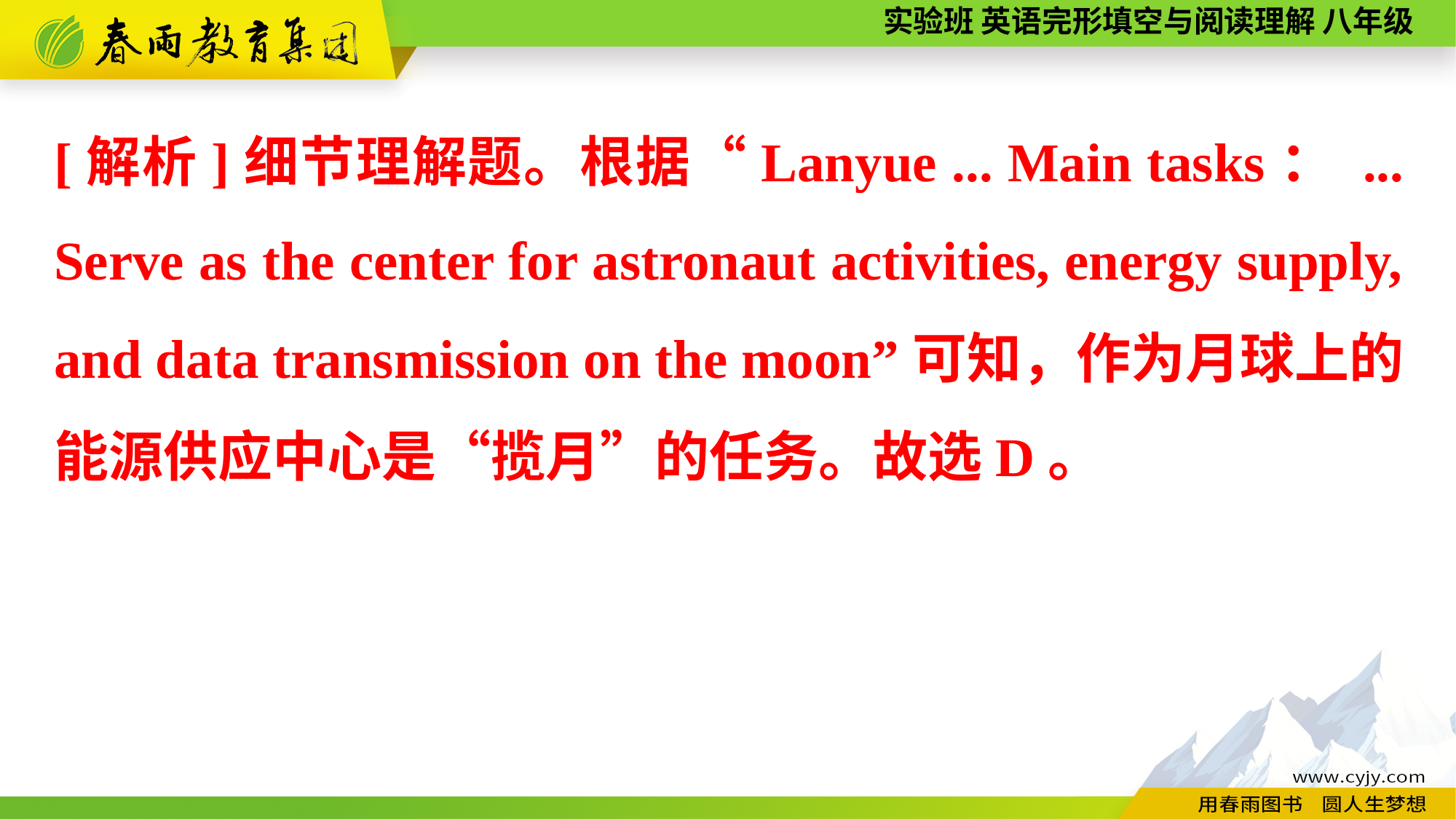

[解析]细节理解题。根据“Lanyue ... Main tasks： ... Serve as the center for astronaut activities, energy supply, and data transmission on the moon”可知，作为月球上的能源供应中心是“揽月”的任务。故选D。